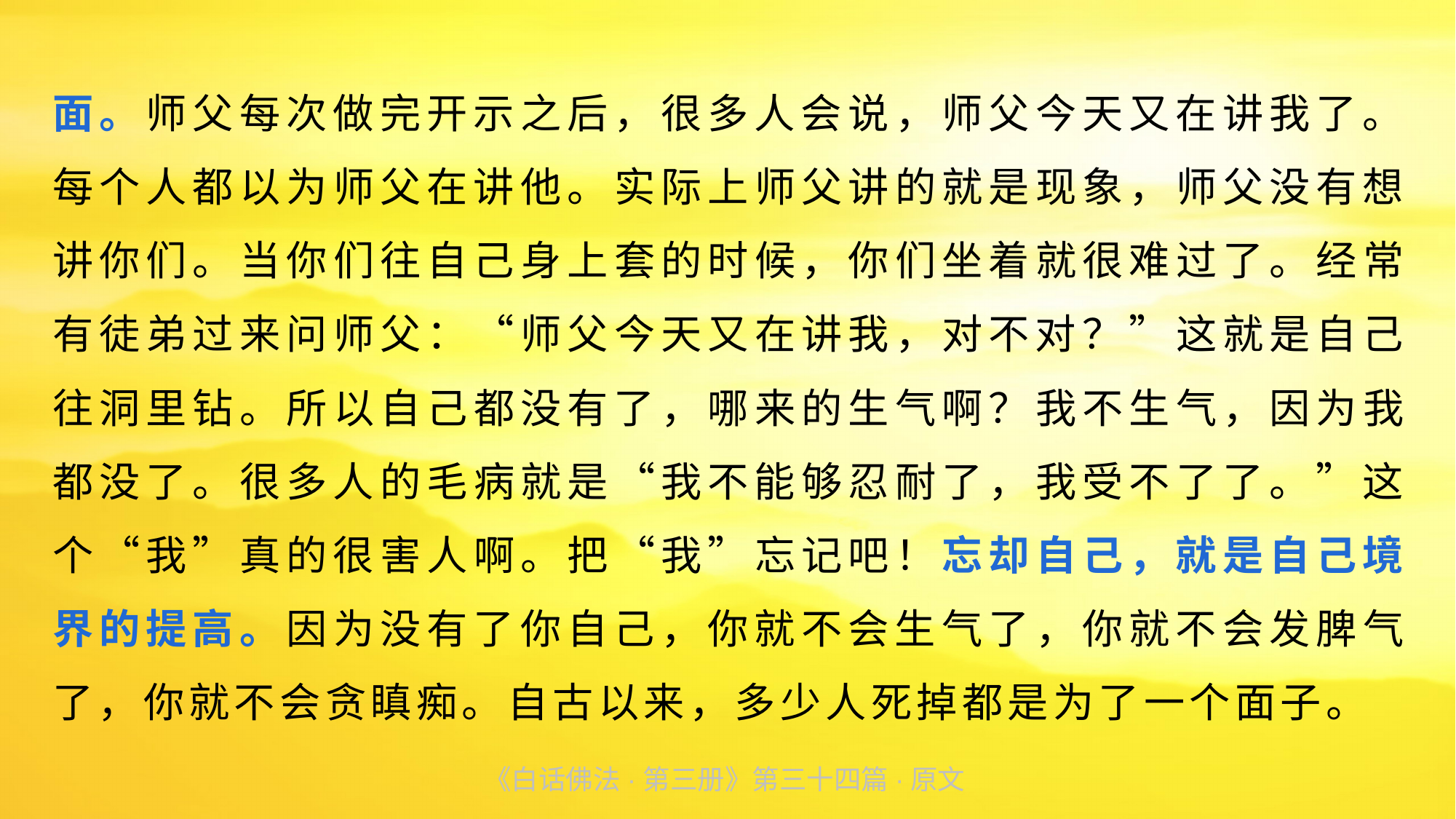

面。师父每次做完开示之后，很多人会说，师父今天又在讲我了。每个人都以为师父在讲他。实际上师父讲的就是现象，师父没有想讲你们。当你们往自己身上套的时候，你们坐着就很难过了。经常有徒弟过来问师父：“师父今天又在讲我，对不对？”这就是自己往洞里钻。所以自己都没有了，哪来的生气啊？我不生气，因为我都没了。很多人的毛病就是“我不能够忍耐了，我受不了了。”这个“我”真的很害人啊。把“我”忘记吧！忘却自己，就是自己境界的提高。因为没有了你自己，你就不会生气了，你就不会发脾气了，你就不会贪瞋痴。自古以来，多少人死掉都是为了一个面子。
《白话佛法·第三册》第三十四篇·原文